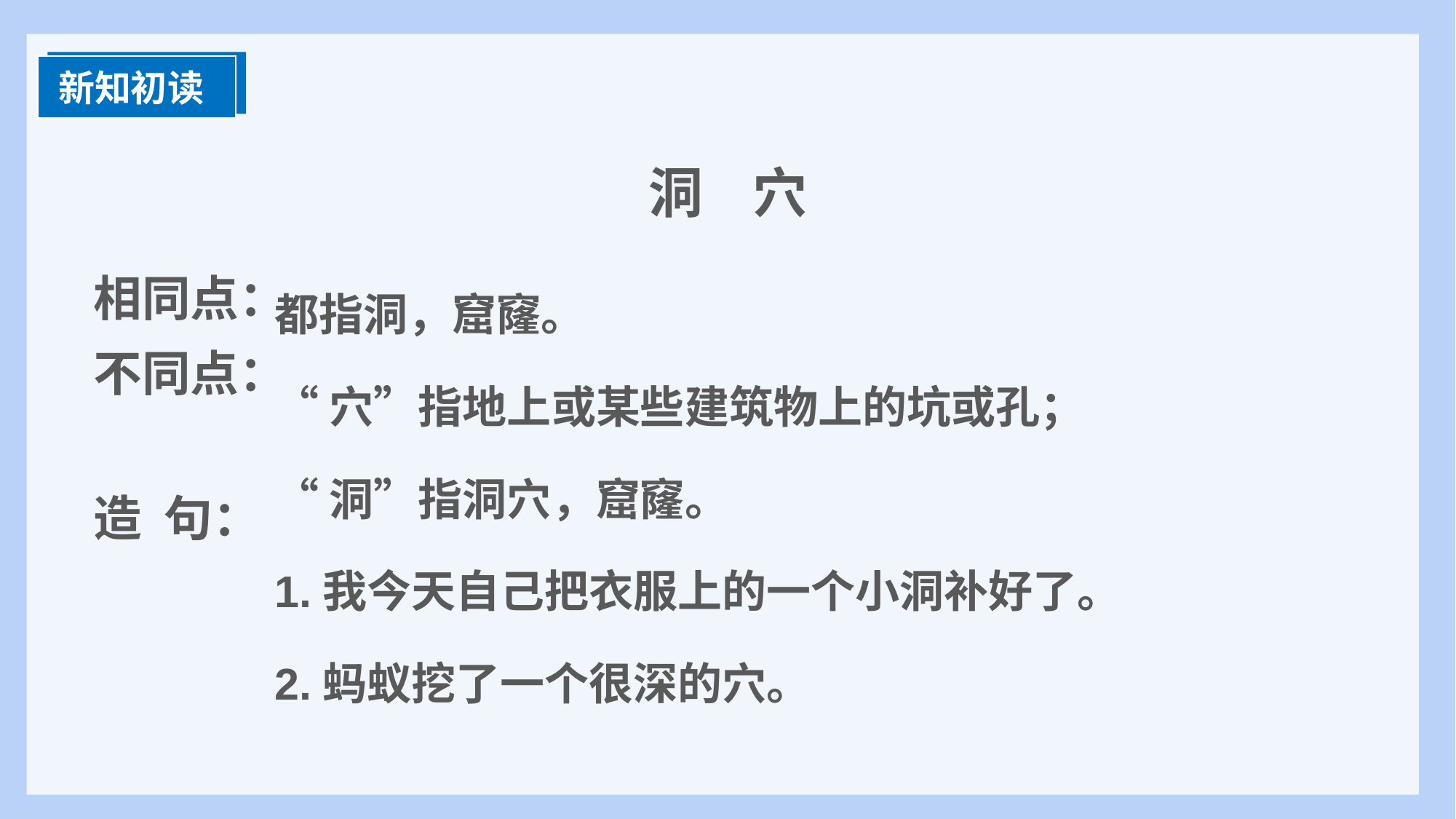

新知初读
洞    穴
都指洞，窟窿。
“穴”指地上或某些建筑物上的坑或孔；
“洞”指洞穴，窟窿。
1.我今天自己把衣服上的一个小洞补好了。
2.蚂蚁挖了一个很深的穴。
相同点：
不同点：
造  句：